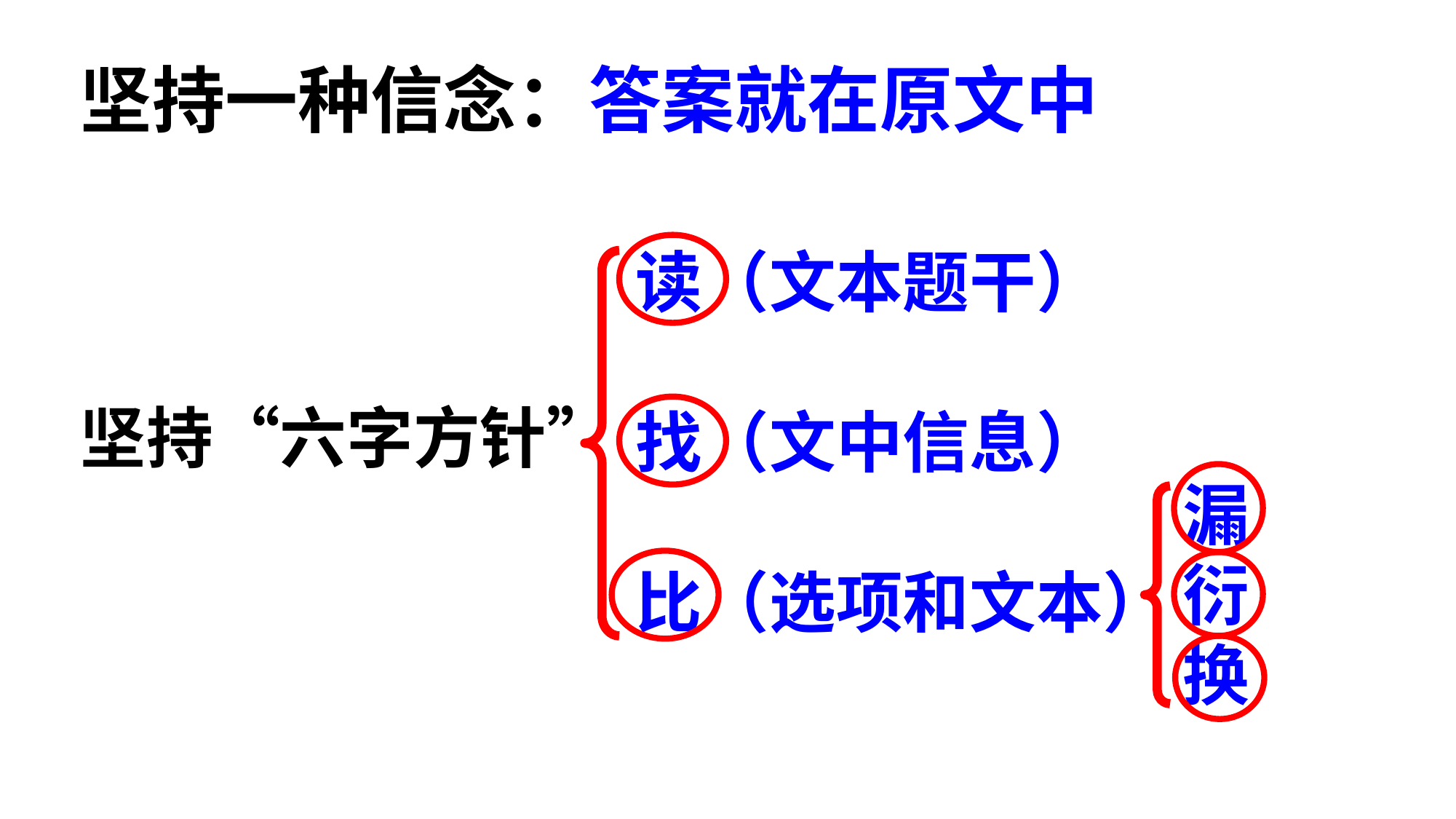

坚持一种信念：答案就在原文中

坚持“六字方针”

读（文本题干）

找（文中信息）

比（选项和文本）

漏
衍
换